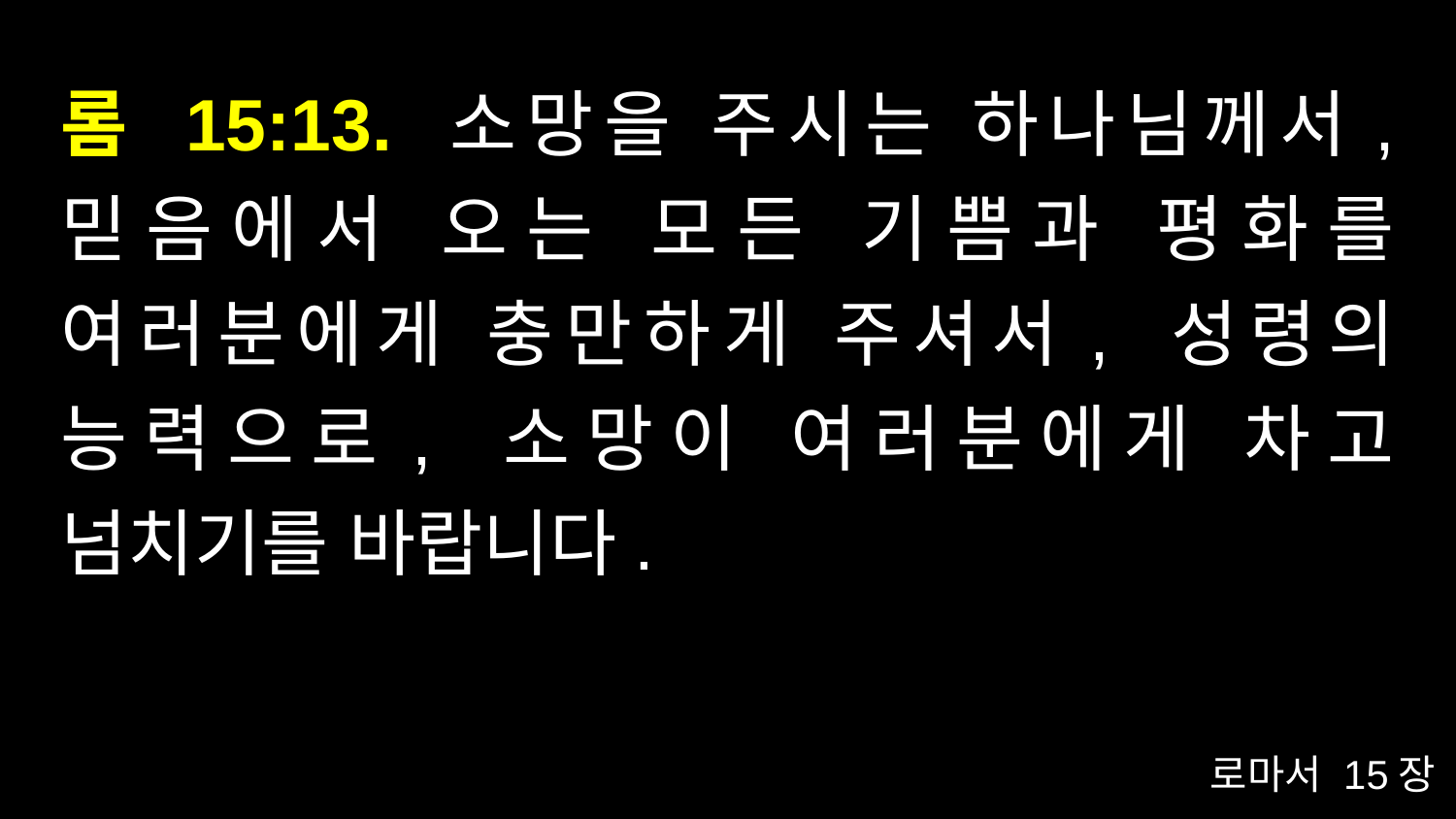

# 롬 15:13. 소망을 주시는 하나님께서, 믿음에서 오는 모든 기쁨과 평화를 여러분에게 충만하게 주셔서, 성령의 능력으로, 소망이 여러분에게 차고 넘치기를 바랍니다.
로마서 15장